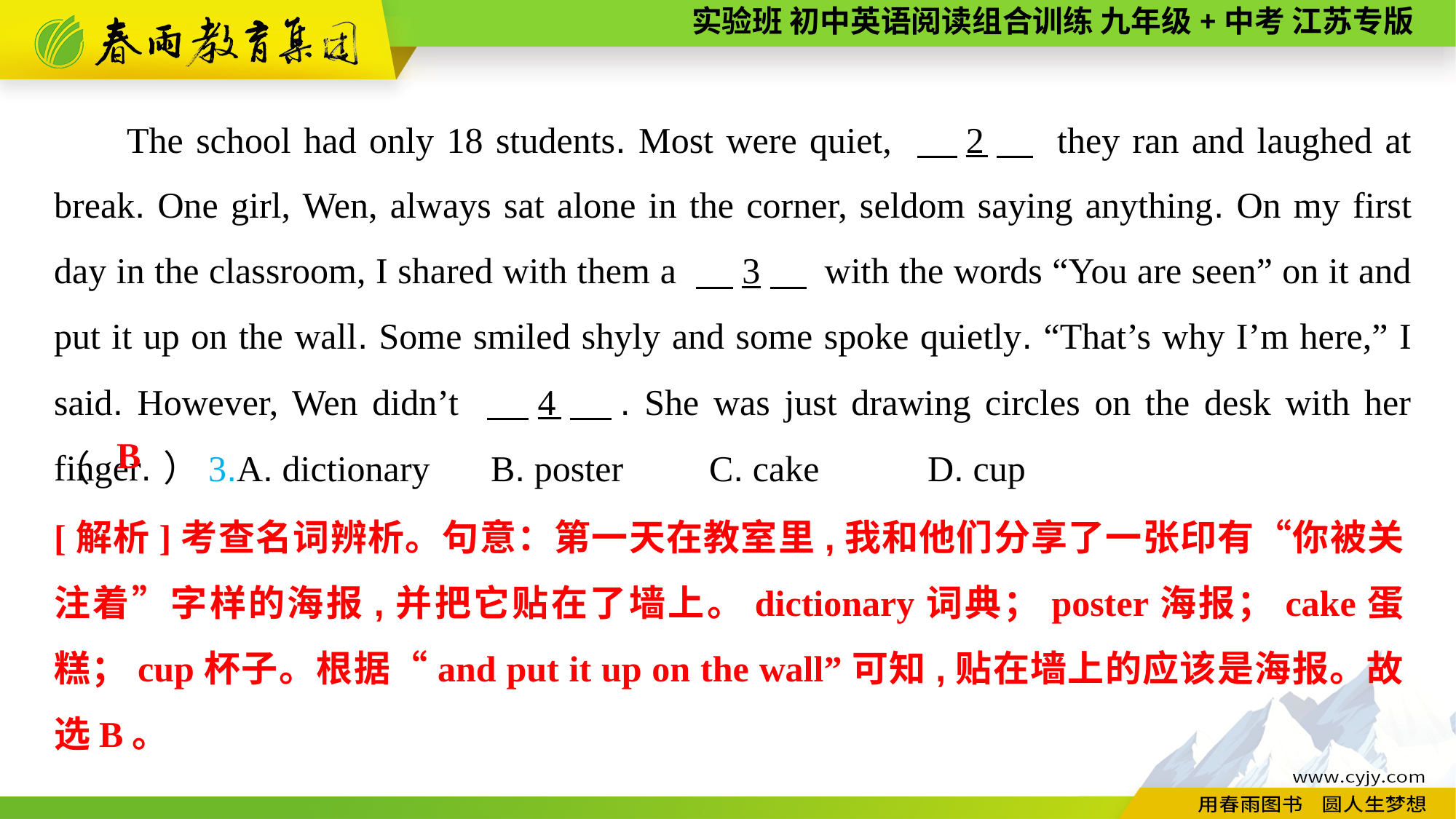

The school had only 18 students. Most were quiet, 　2　 they ran and laughed at break. One girl, Wen, always sat alone in the corner, seldom saying anything. On my first day in the classroom, I shared with them a 　3　 with the words “You are seen” on it and put it up on the wall. Some smiled shyly and some spoke quietly. “That’s why I’m here,” I said. However, Wen didn’t 　4　. She was just drawing circles on the desk with her finger.
（　　）3.A. dictionary	B. poster	C. cake	D. cup
B
[解析]考查名词辨析。句意：第一天在教室里,我和他们分享了一张印有“你被关注着”字样的海报,并把它贴在了墙上。dictionary词典；poster海报；cake蛋糕；cup杯子。根据“and put it up on the wall”可知,贴在墙上的应该是海报。故选B。